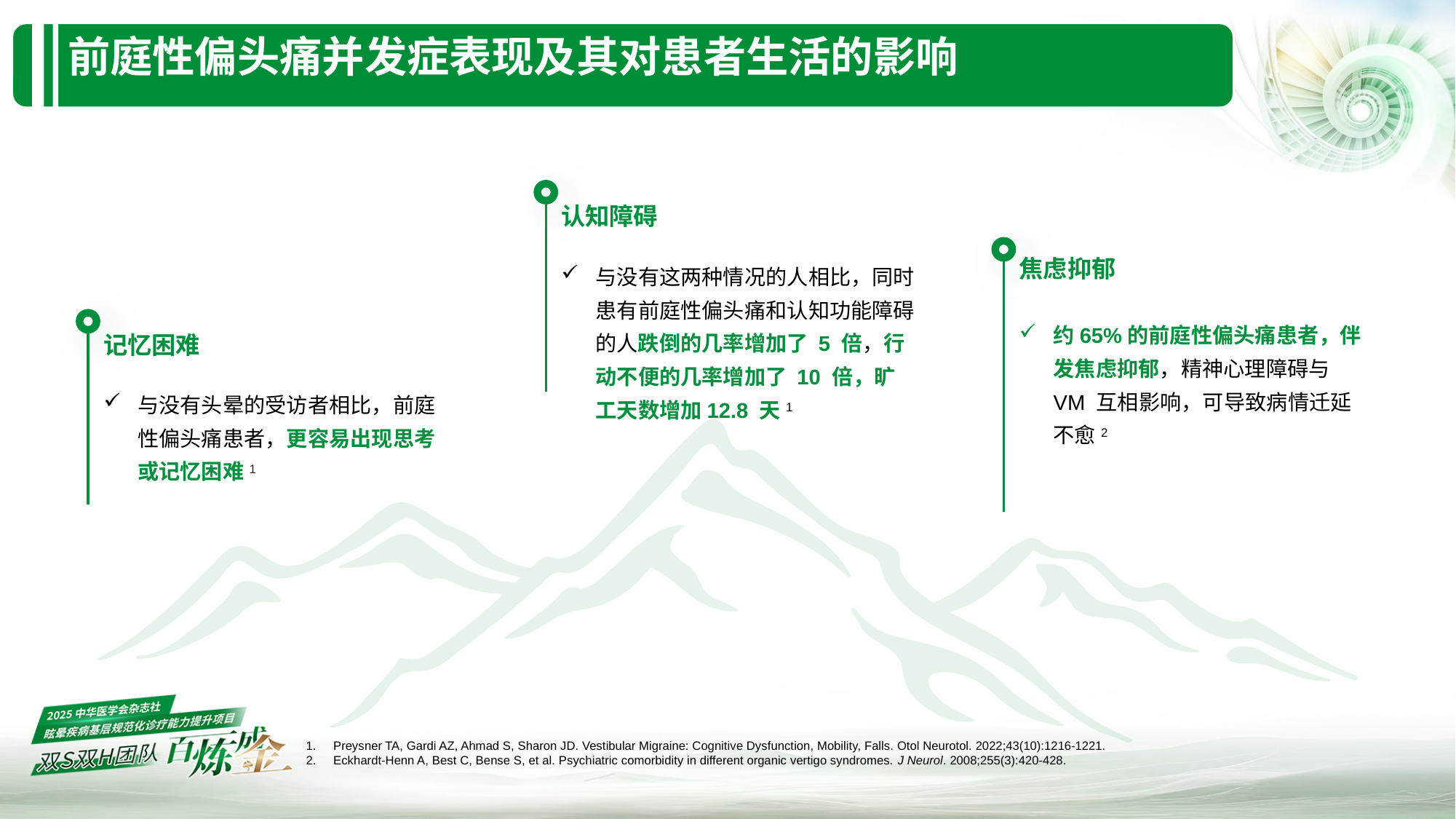

# 前庭性偏头痛并发症表现及其对患者生活的影响​

认知障碍
焦虑抑郁

与没有这两种情况的人相比，同时患有前庭性偏头痛和认知功能障碍的人跌倒的几率增加了 5 倍，行动不便的几率增加了 10 倍，旷工天数增加12.8 天1
约65%的前庭性偏头痛患者，伴发焦虑抑郁，精神心理障碍与 VM 互相影响，可导致病情迁延不愈2

记忆困难
与没有头晕的受访者相比，前庭性偏头痛患者，更容易出现思考或记忆困难1

Preysner TA, Gardi AZ, Ahmad S, Sharon JD. Vestibular Migraine: Cognitive Dysfunction, Mobility, Falls. Otol Neurotol. 2022;43(10):1216-1221.
Eckhardt-Henn A, Best C, Bense S, et al. Psychiatric comorbidity in different organic vertigo syndromes. J Neurol. 2008;255(3):420-428.